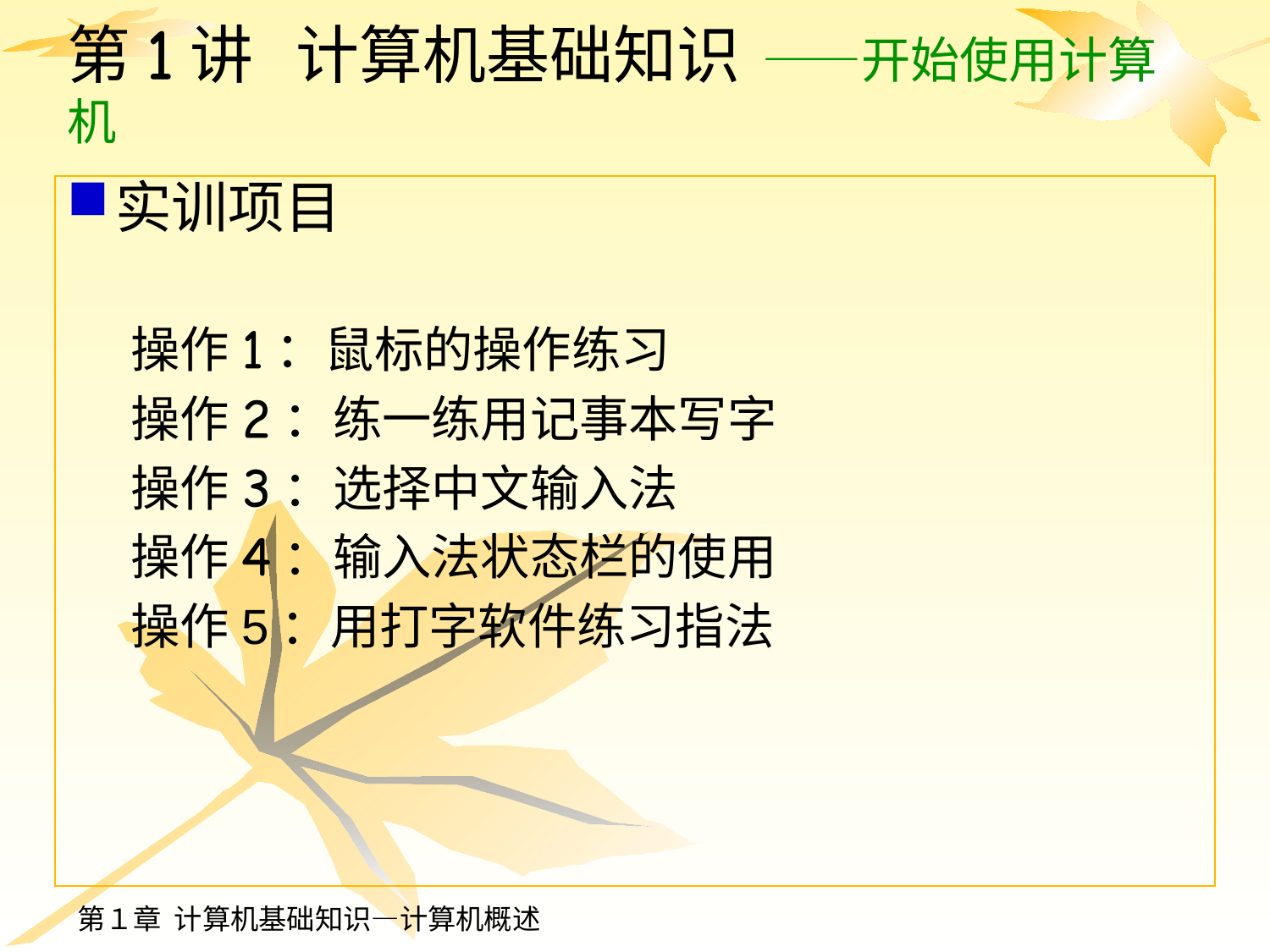

# 第1讲   计算机基础知识  ——开始使用计算机
实训项目

操作1：鼠标的操作练习
操作2：练一练用记事本写字
操作3：选择中文输入法
操作4：输入法状态栏的使用
操作5：用打字软件练习指法